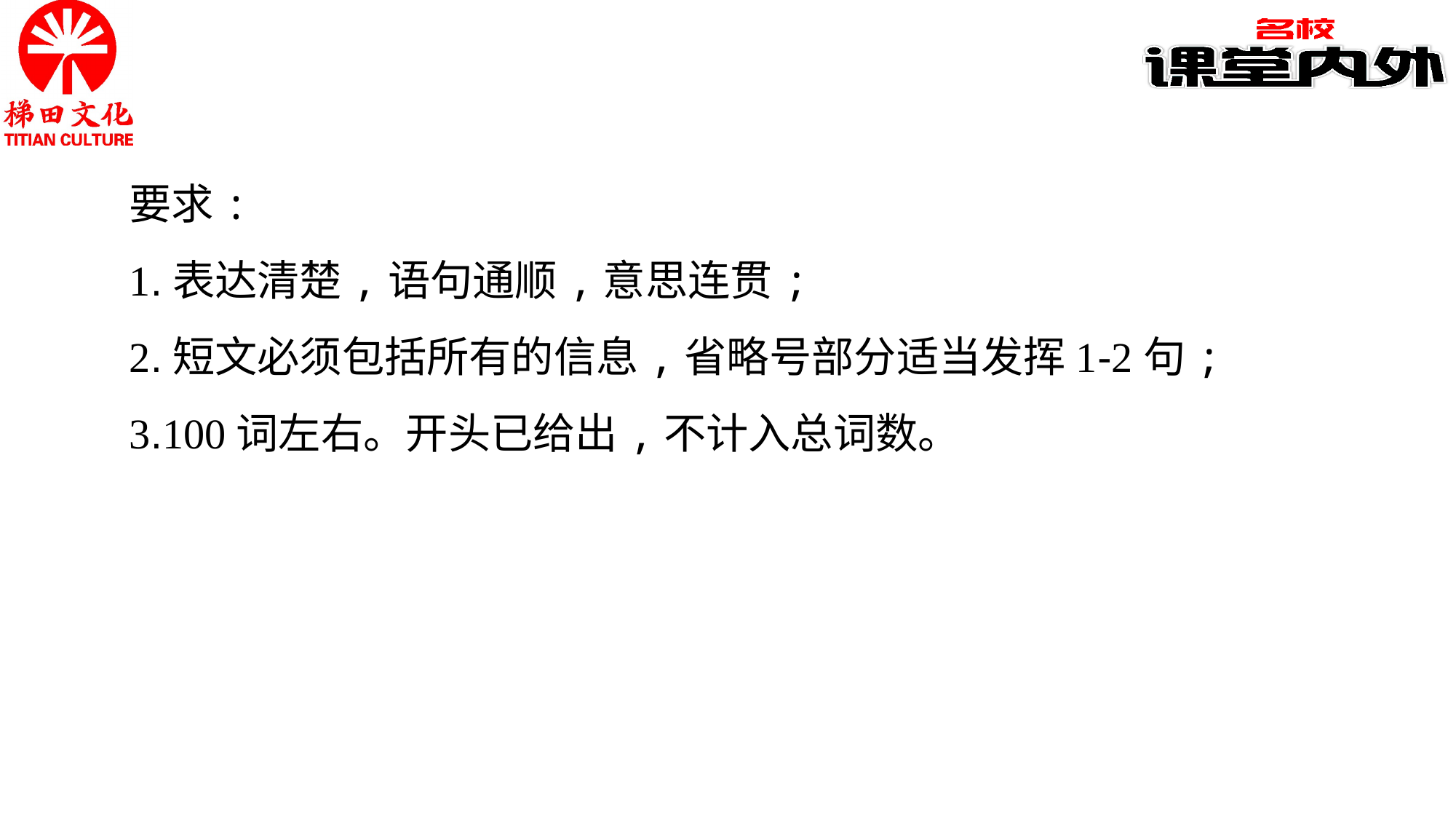

要求:
1.表达清楚,语句通顺,意思连贯;
2.短文必须包括所有的信息,省略号部分适当发挥1-2句;
3.100词左右。开头已给出,不计入总词数。